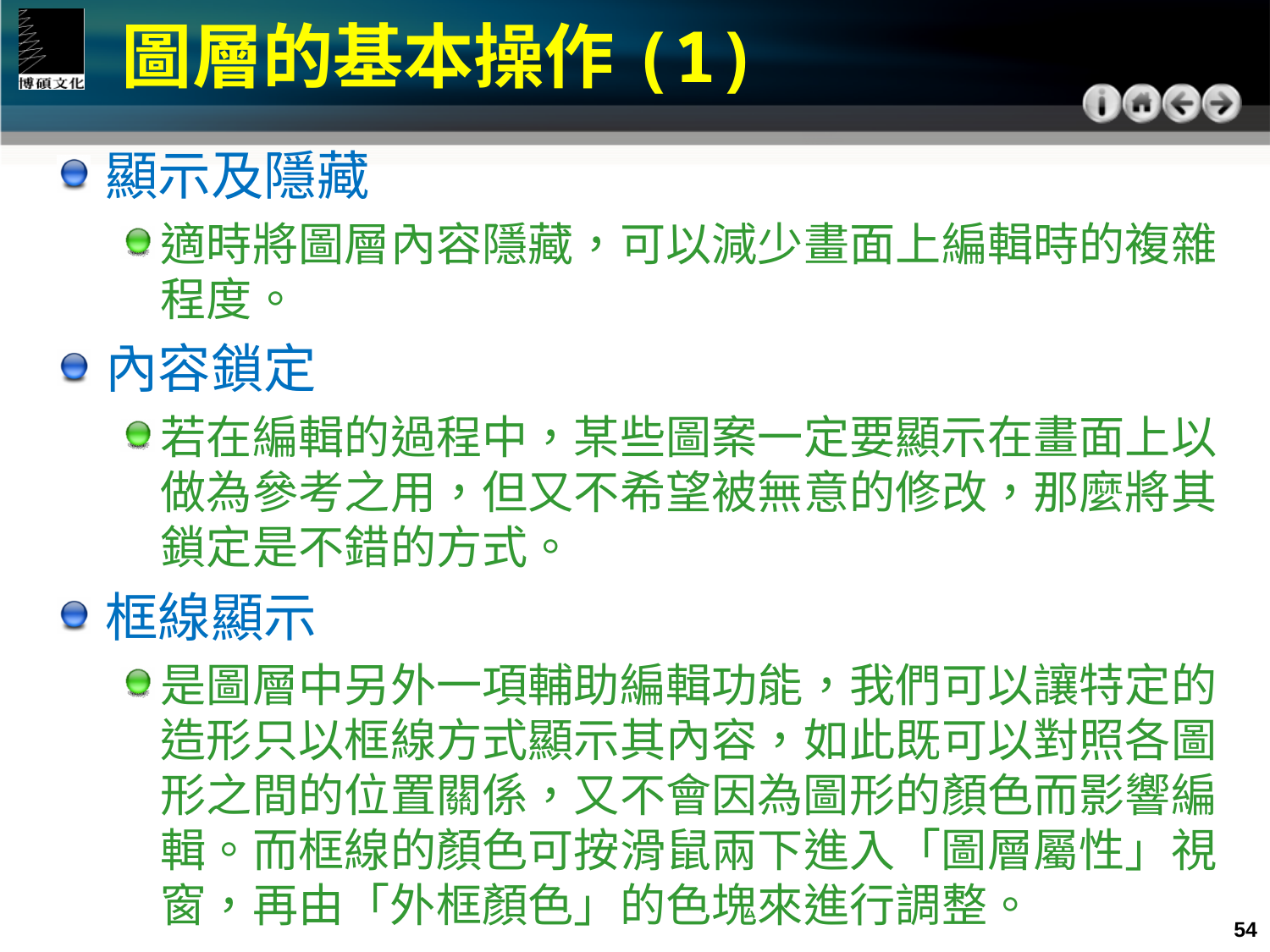

圖層的基本操作(1)
顯示及隱藏
適時將圖層內容隱藏，可以減少畫面上編輯時的複雜程度。
內容鎖定
若在編輯的過程中，某些圖案一定要顯示在畫面上以做為參考之用，但又不希望被無意的修改，那麼將其鎖定是不錯的方式。
框線顯示
是圖層中另外一項輔助編輯功能，我們可以讓特定的造形只以框線方式顯示其內容，如此既可以對照各圖形之間的位置關係，又不會因為圖形的顏色而影響編輯。而框線的顏色可按滑鼠兩下進入「圖層屬性」視窗，再由「外框顏色」的色塊來進行調整。